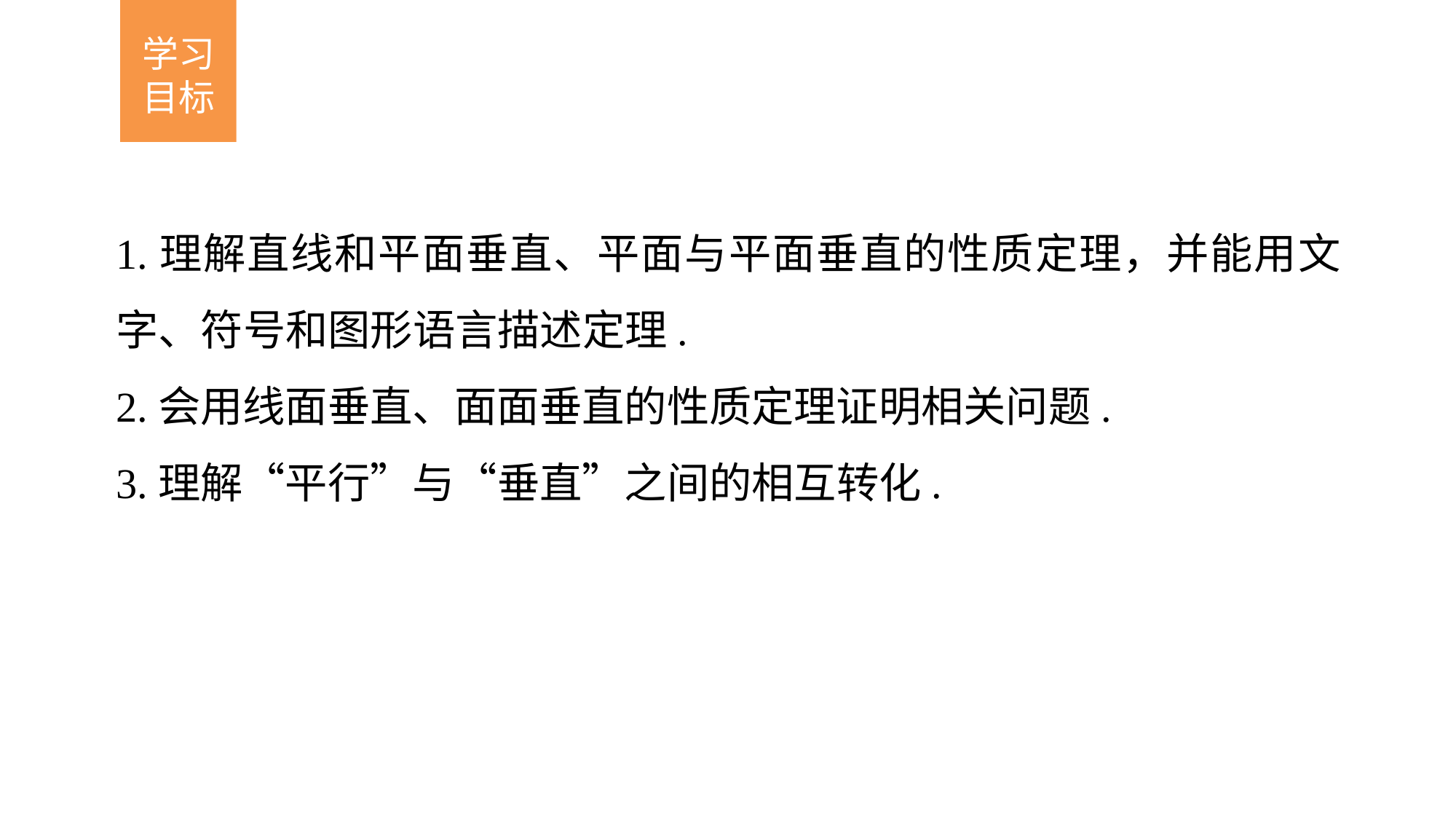

学习目标
1.理解直线和平面垂直、平面与平面垂直的性质定理，并能用文字、符号和图形语言描述定理.
2.会用线面垂直、面面垂直的性质定理证明相关问题.
3.理解“平行”与“垂直”之间的相互转化.